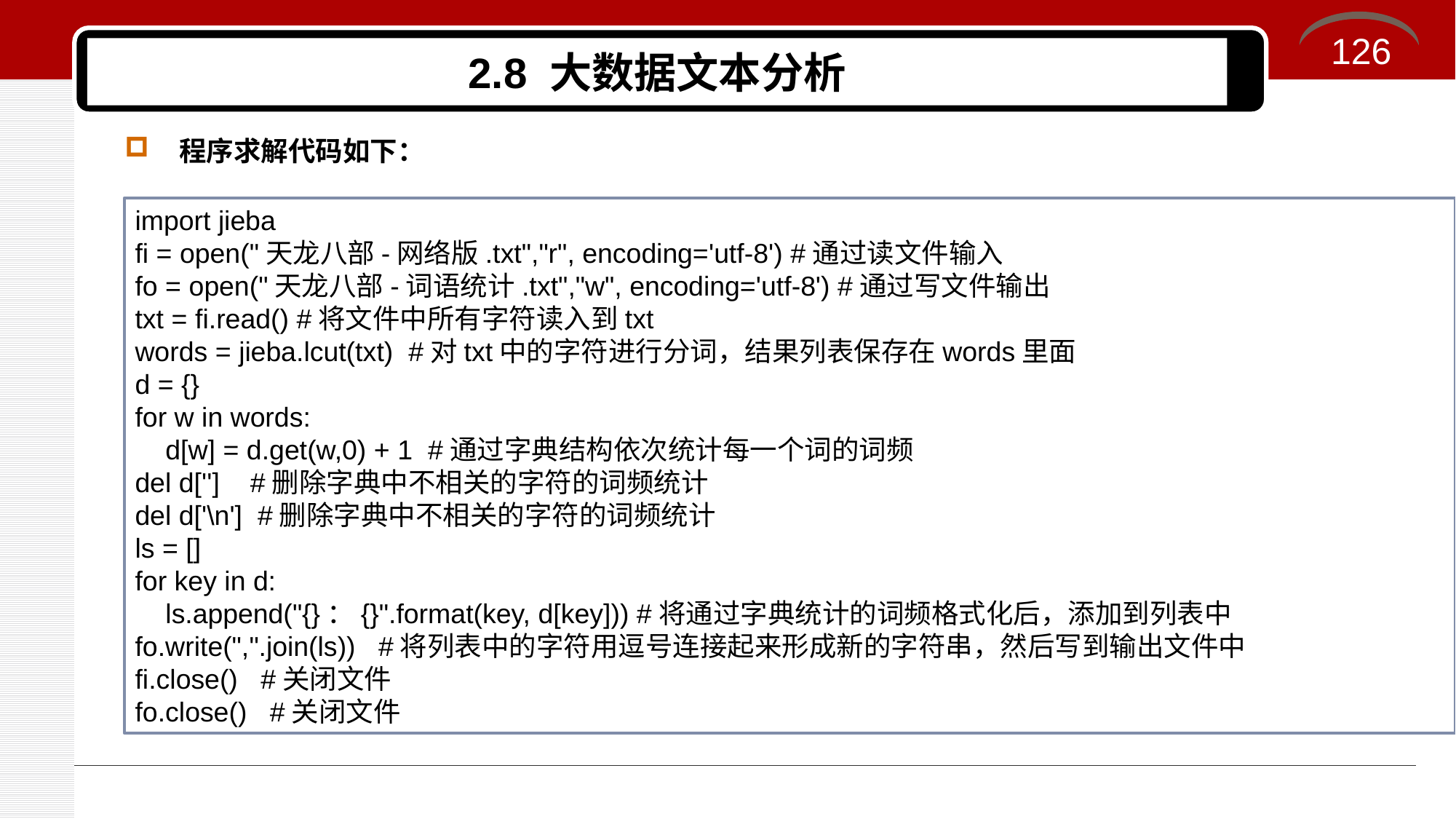

126
# 2.8 大数据文本分析
程序求解代码如下：

import jieba
fi = open("天龙八部-网络版.txt","r", encoding='utf-8') #通过读文件输入
fo = open("天龙八部-词语统计.txt","w", encoding='utf-8') #通过写文件输出
txt = fi.read() #将文件中所有字符读入到txt
words = jieba.lcut(txt)  #对txt中的字符进行分词，结果列表保存在words里面
d = {}
for w in words:
    d[w] = d.get(w,0) + 1  #通过字典结构依次统计每一个词的词频
del d['']    #删除字典中不相关的字符的词频统计
del d['\n']  #删除字典中不相关的字符的词频统计
ls = []
for key in d:
    ls.append("{}：{}".format(key, d[key])) #将通过字典统计的词频格式化后，添加到列表中
fo.write(",".join(ls))   #将列表中的字符用逗号连接起来形成新的字符串，然后写到输出文件中
fi.close()   #关闭文件
fo.close()   #关闭文件